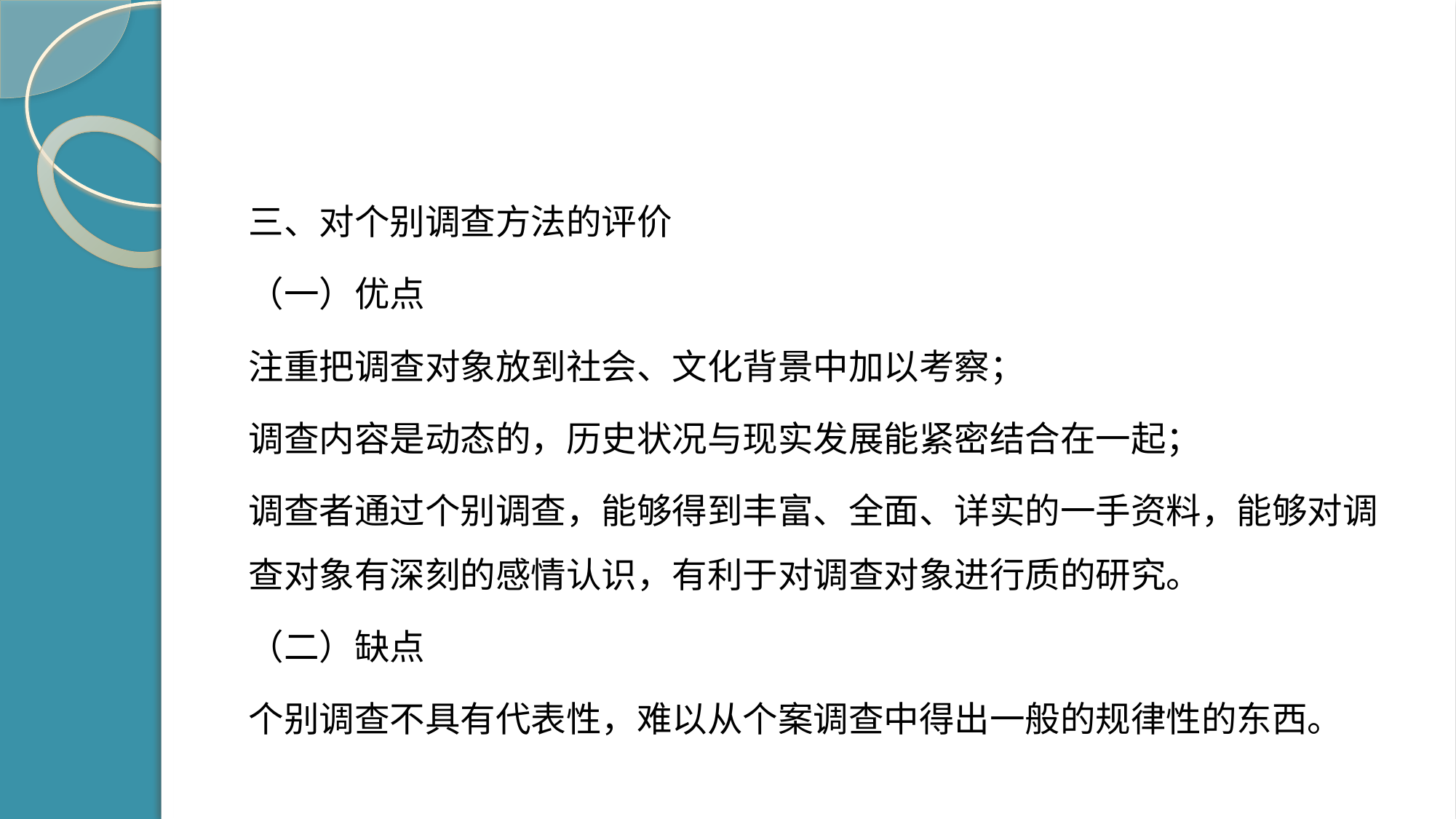

#
三、对个别调查方法的评价
（一）优点
注重把调查对象放到社会、文化背景中加以考察；
调查内容是动态的，历史状况与现实发展能紧密结合在一起；
调查者通过个别调查，能够得到丰富、全面、详实的一手资料，能够对调查对象有深刻的感情认识，有利于对调查对象进行质的研究。
（二）缺点
个别调查不具有代表性，难以从个案调查中得出一般的规律性的东西。